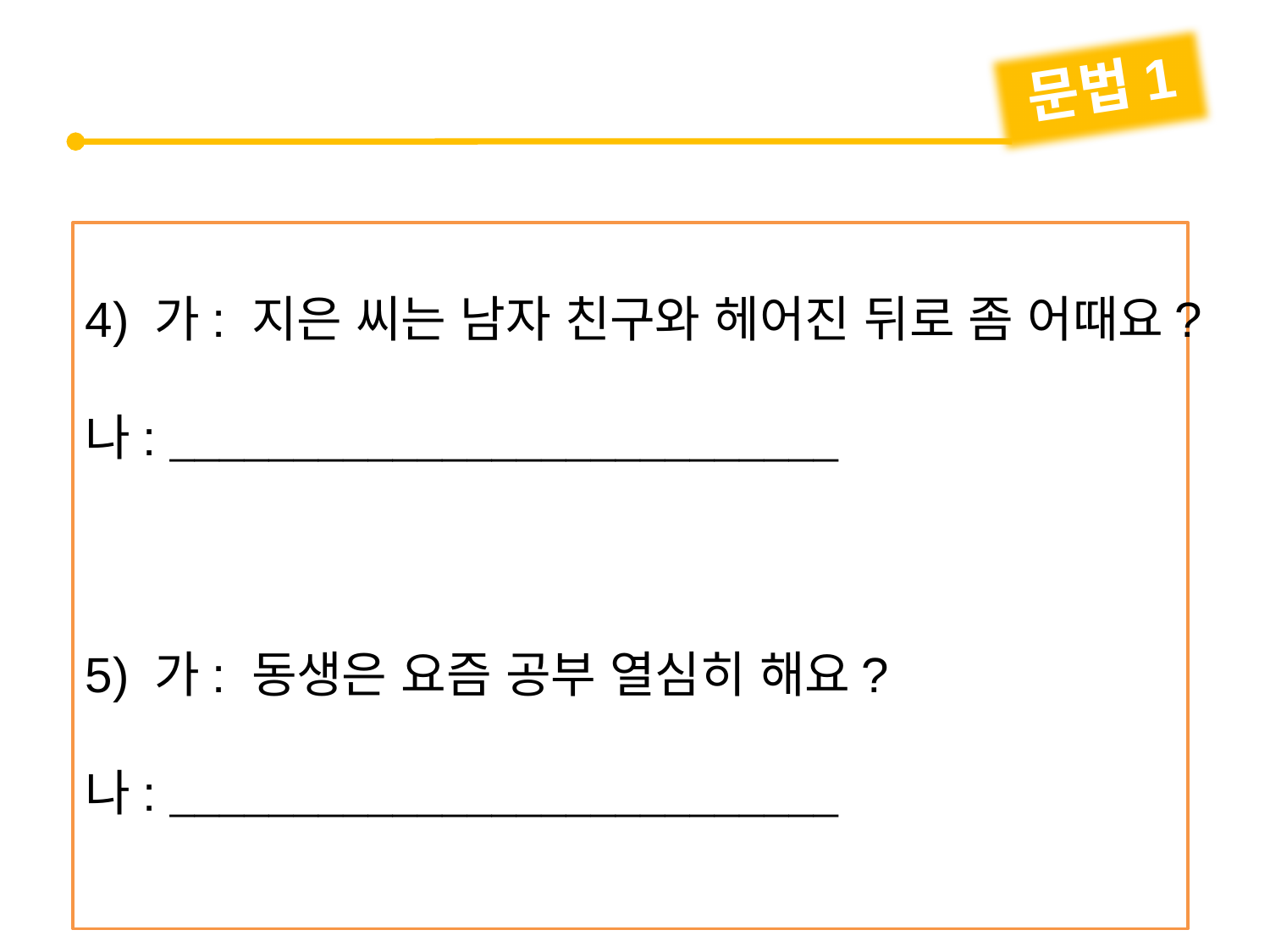

문법1

4) 가: 지은 씨는 남자 친구와 헤어진 뒤로 좀 어때요?
나: ___________________________
5) 가: 동생은 요즘 공부 열심히 해요?
나: ___________________________